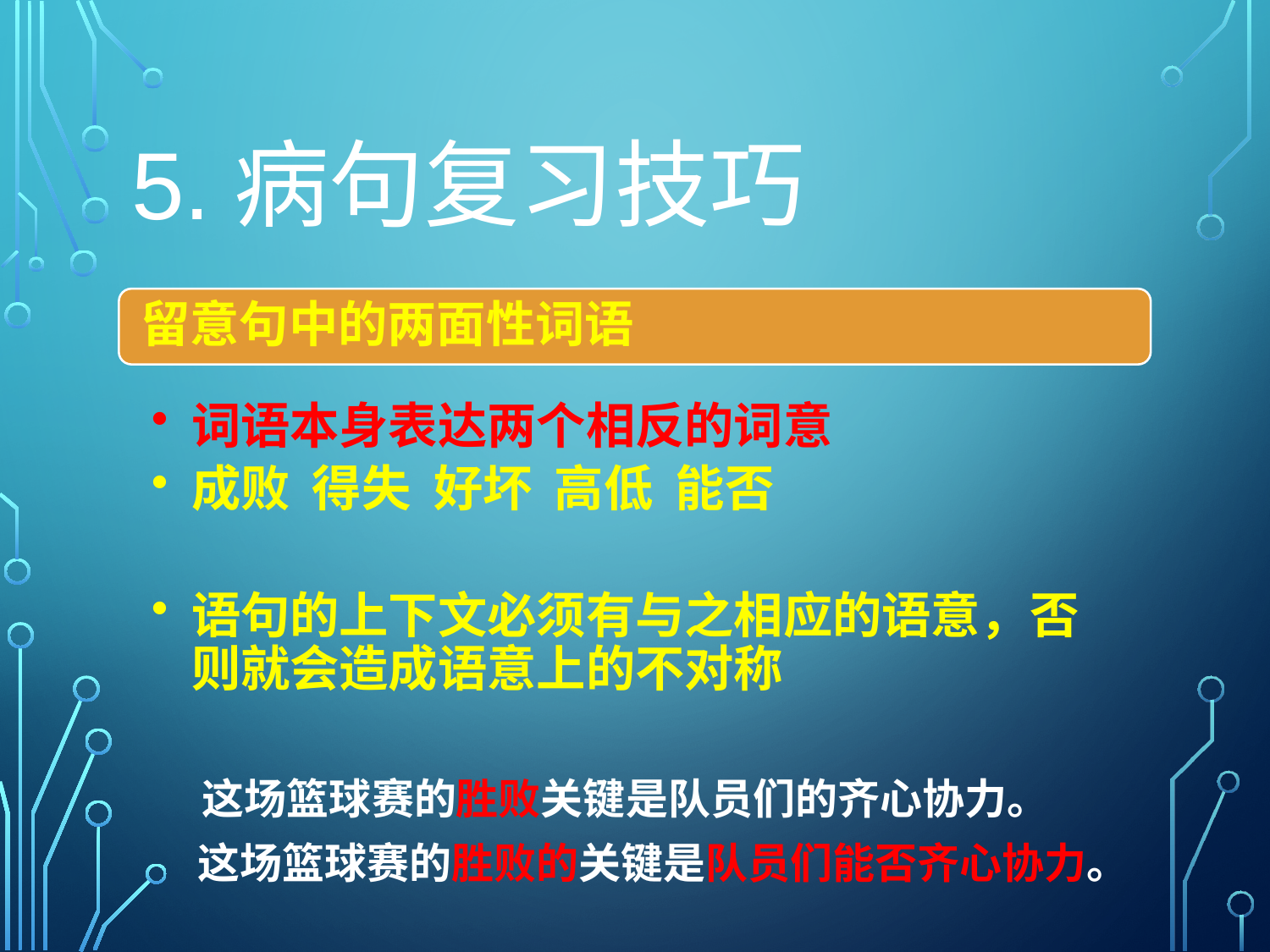

# 5.病句复习技巧
留意句中的两面性词语
词语本身表达两个相反的词意
成败  得失  好坏  高低  能否

语句的上下文必须有与之相应的语意，否则就会造成语意上的不对称
这场篮球赛的胜败关键是队员们的齐心协力。
这场篮球赛的胜败的关键是队员们能否齐心协力。